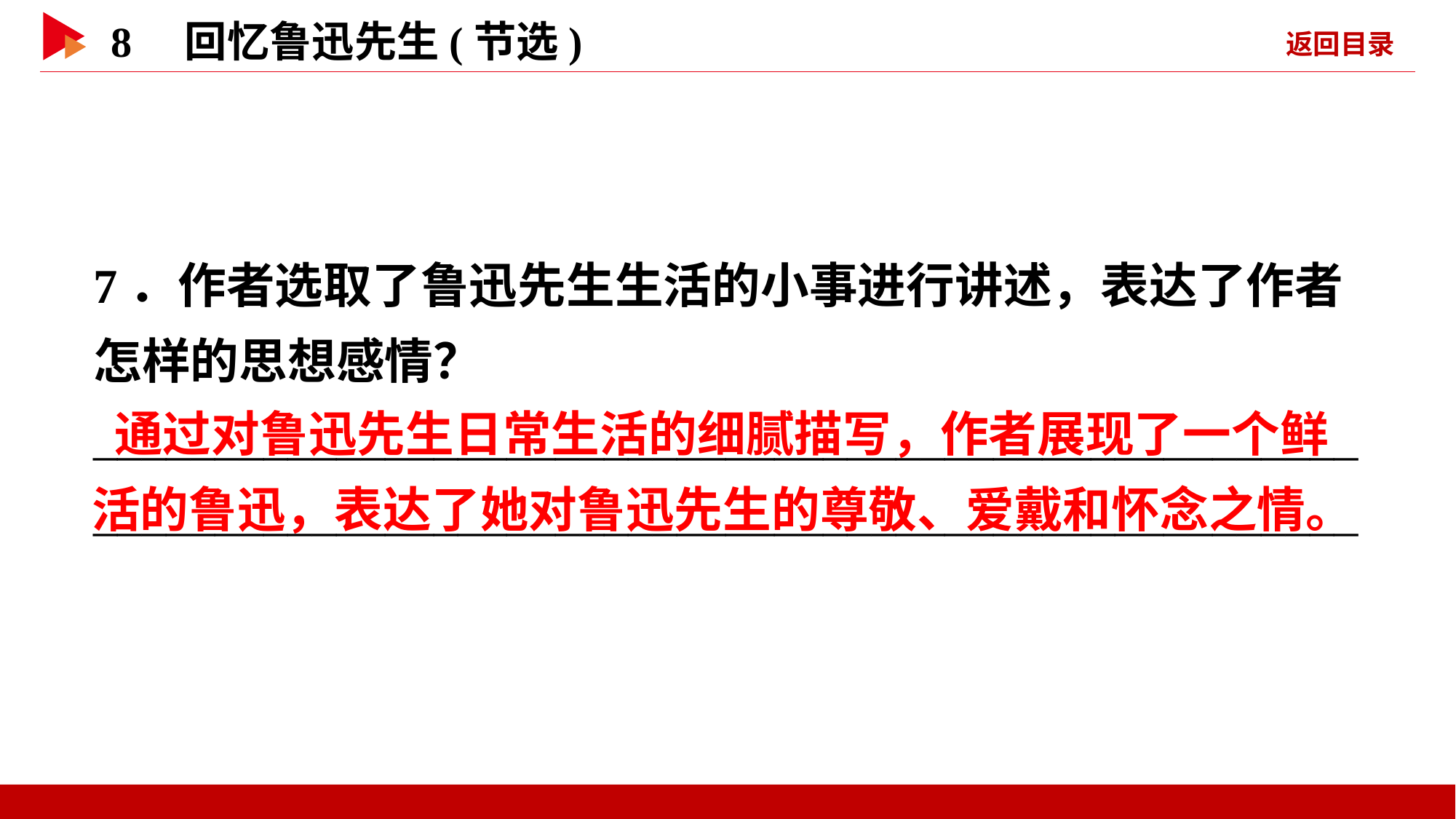

7．作者选取了鲁迅先生生活的小事进行讲述，表达了作者怎样的思想感情？
________________________________________________________________________________________________________
 通过对鲁迅先生日常生活的细腻描写，作者展现了一个鲜活的鲁迅，表达了她对鲁迅先生的尊敬、爱戴和怀念之情。